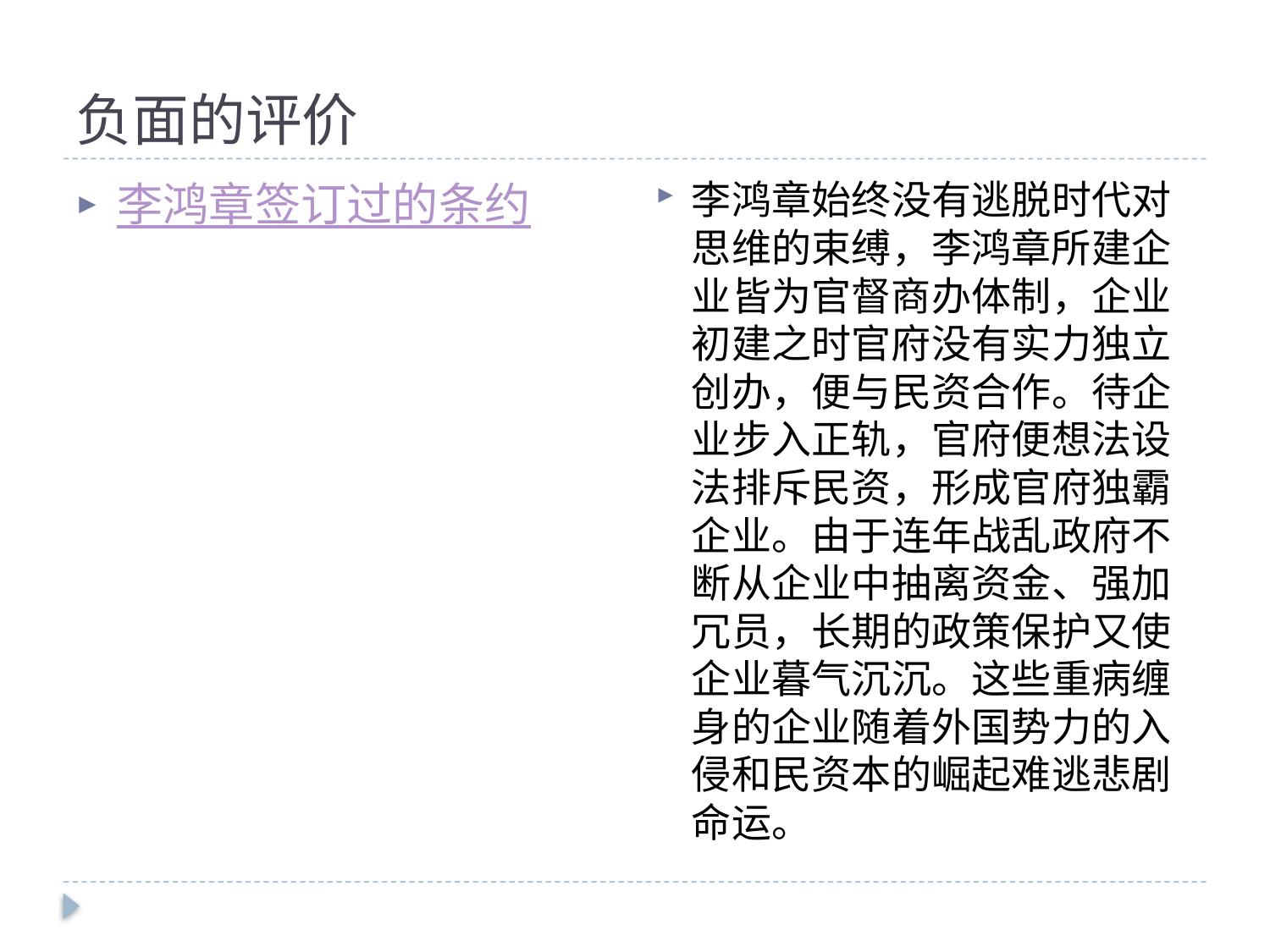

# 负面的评价
李鸿章始终没有逃脱时代对思维的束缚，李鸿章所建企业皆为官督商办体制，企业初建之时官府没有实力独立创办，便与民资合作。待企业步入正轨，官府便想法设法排斥民资，形成官府独霸企业。由于连年战乱政府不断从企业中抽离资金、强加冗员，长期的政策保护又使企业暮气沉沉。这些重病缠身的企业随着外国势力的入侵和民资本的崛起难逃悲剧命运。
李鸿章签订过的条约